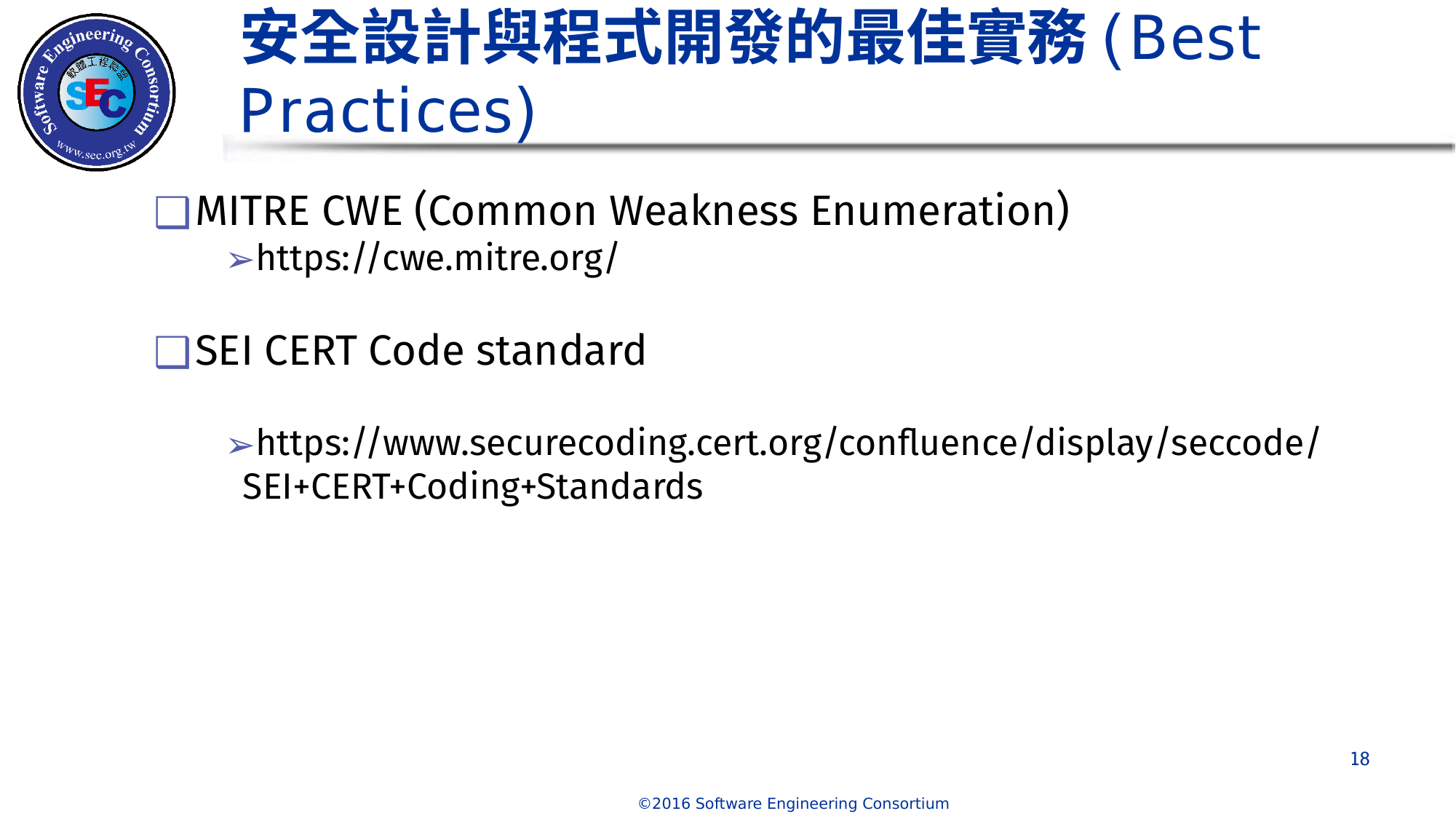

# 安全設計與程式開發的最佳實務(Best Practices)
MITRE CWE (Common Weakness Enumeration)
https://cwe.mitre.org/
SEI CERT Code standard
https://www.securecoding.cert.org/confluence/display/seccode/SEI+CERT+Coding+Standards

18